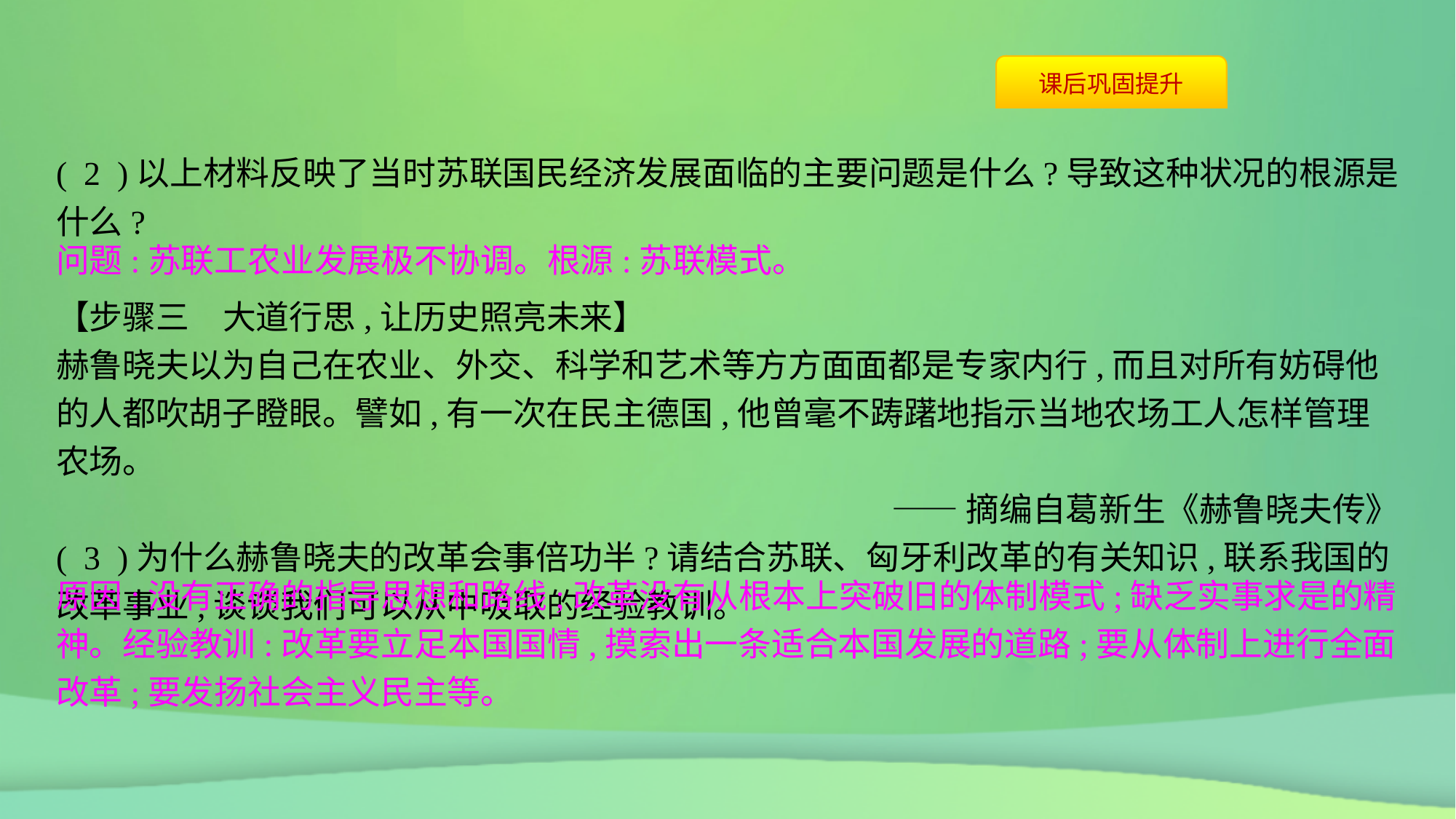

(  2  )以上材料反映了当时苏联国民经济发展面临的主要问题是什么?导致这种状况的根源是什么?

【步骤三　大道行思,让历史照亮未来】
赫鲁晓夫以为自己在农业、外交、科学和艺术等方方面面都是专家内行,而且对所有妨碍他的人都吹胡子瞪眼。譬如,有一次在民主德国,他曾毫不踌躇地指示当地农场工人怎样管理农场。
——摘编自葛新生《赫鲁晓夫传》
(  3  )为什么赫鲁晓夫的改革会事倍功半?请结合苏联、匈牙利改革的有关知识,联系我国的改革事业,谈谈我们可以从中吸取的经验教训。

问题:苏联工农业发展极不协调。根源:苏联模式。

原因:没有正确的指导思想和路线;改革没有从根本上突破旧的体制模式;缺乏实事求是的精神。经验教训:改革要立足本国国情,摸索出一条适合本国发展的道路;要从体制上进行全面改革;要发扬社会主义民主等。